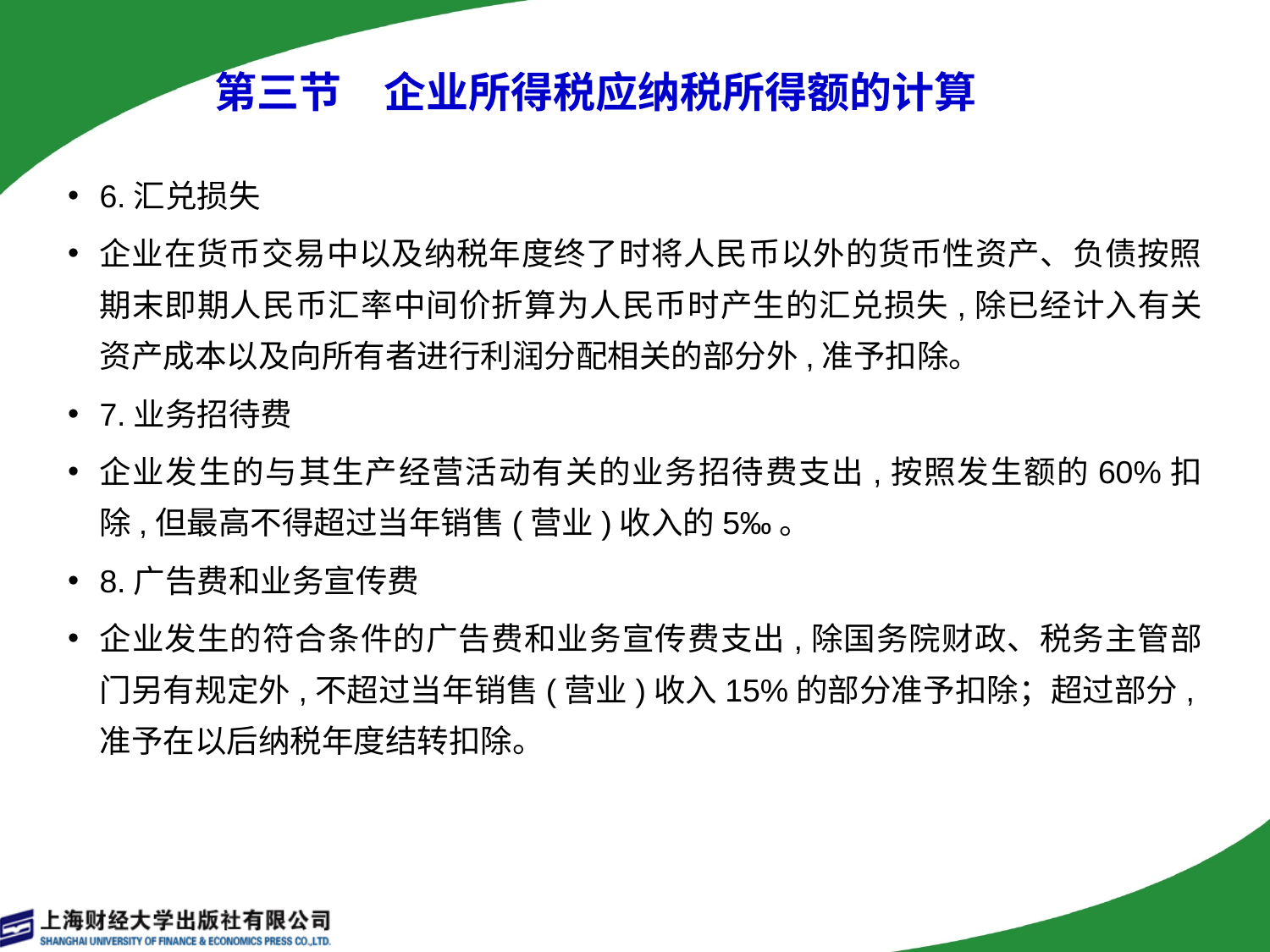

第三节　企业所得税应纳税所得额的计算
6.汇兑损失
企业在货币交易中以及纳税年度终了时将人民币以外的货币性资产、负债按照期末即期人民币汇率中间价折算为人民币时产生的汇兑损失,除已经计入有关资产成本以及向所有者进行利润分配相关的部分外,准予扣除。
7.业务招待费
企业发生的与其生产经营活动有关的业务招待费支出,按照发生额的60%扣除,但最高不得超过当年销售(营业)收入的5‰。
8.广告费和业务宣传费
企业发生的符合条件的广告费和业务宣传费支出,除国务院财政、税务主管部门另有规定外,不超过当年销售(营业)收入15%的部分准予扣除；超过部分,准予在以后纳税年度结转扣除。